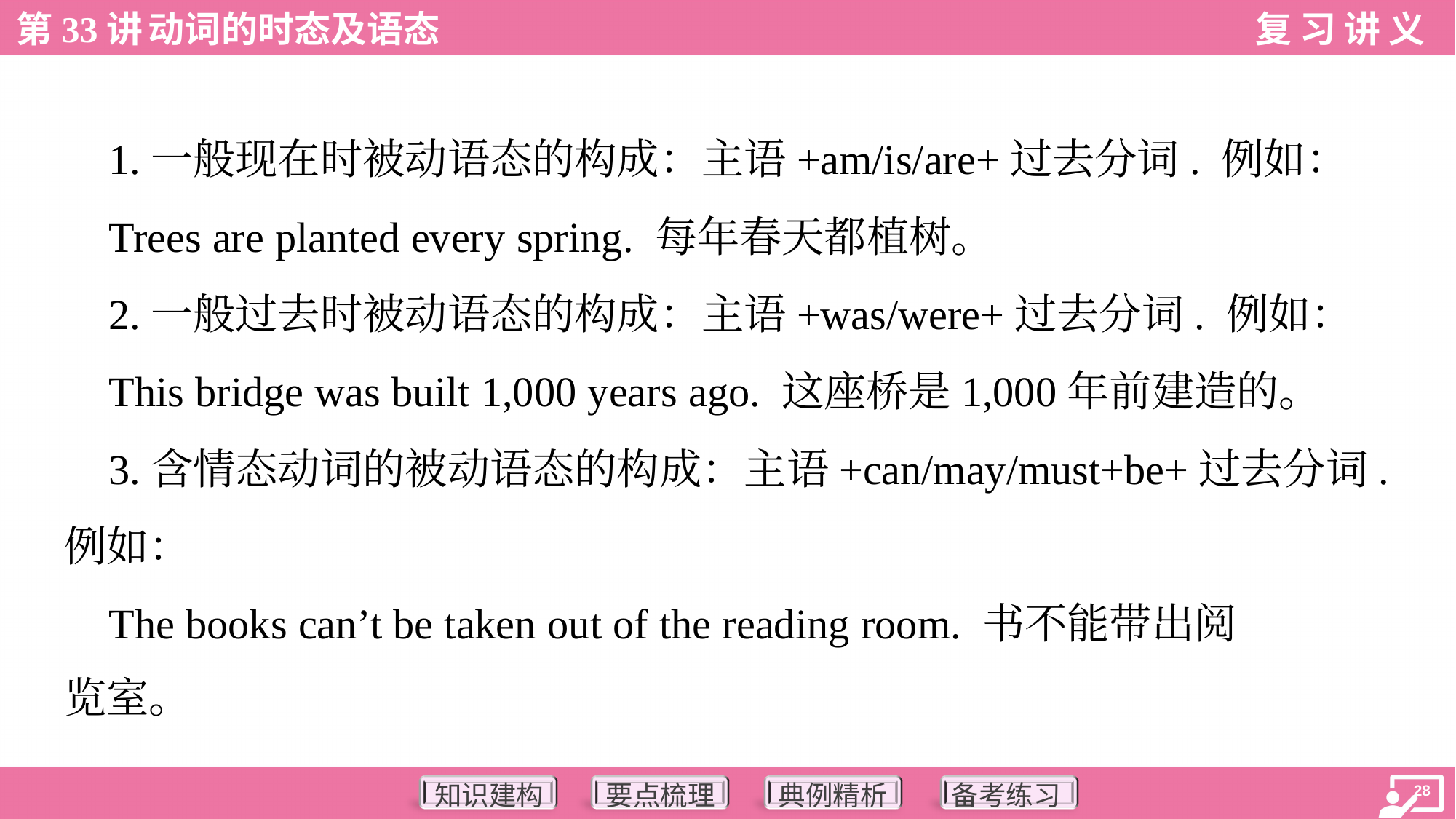

1.一般现在时被动语态的构成：主语+am/is/are+过去分词. 例如：
    Trees are planted every spring. 每年春天都植树。
    2.一般过去时被动语态的构成：主语+was/were+过去分词. 例如：
    This bridge was built 1,000 years ago. 这座桥是1,000年前建造的。
    3.含情态动词的被动语态的构成：主语+can/may/must+be+过去分词.
例如：
    The books can’t be taken out of the reading room. 书不能带出阅
览室。